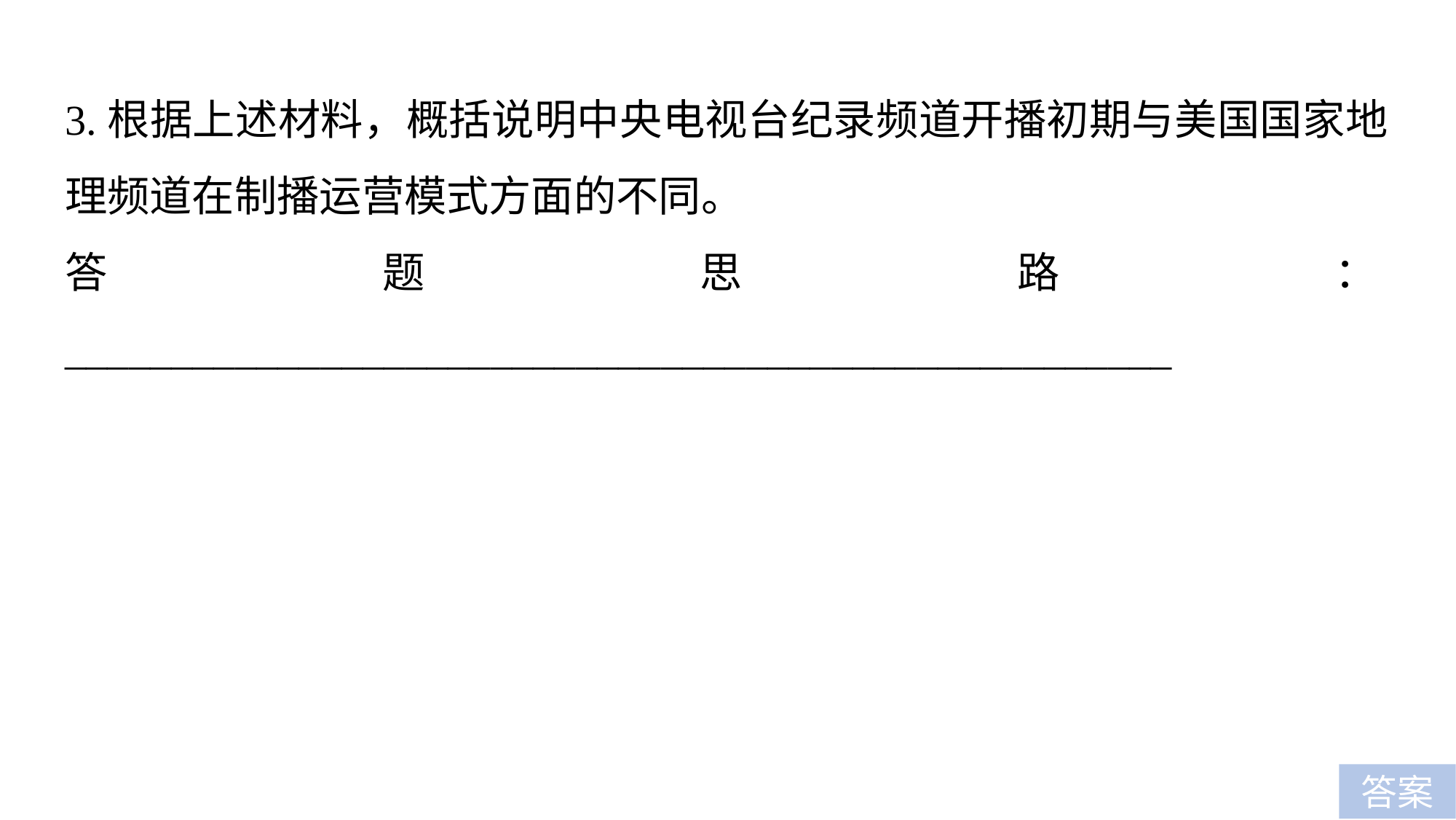

3.根据上述材料，概括说明中央电视台纪录频道开播初期与美国国家地理频道在制播运营模式方面的不同。
答题思路：____________________________________________________
答案